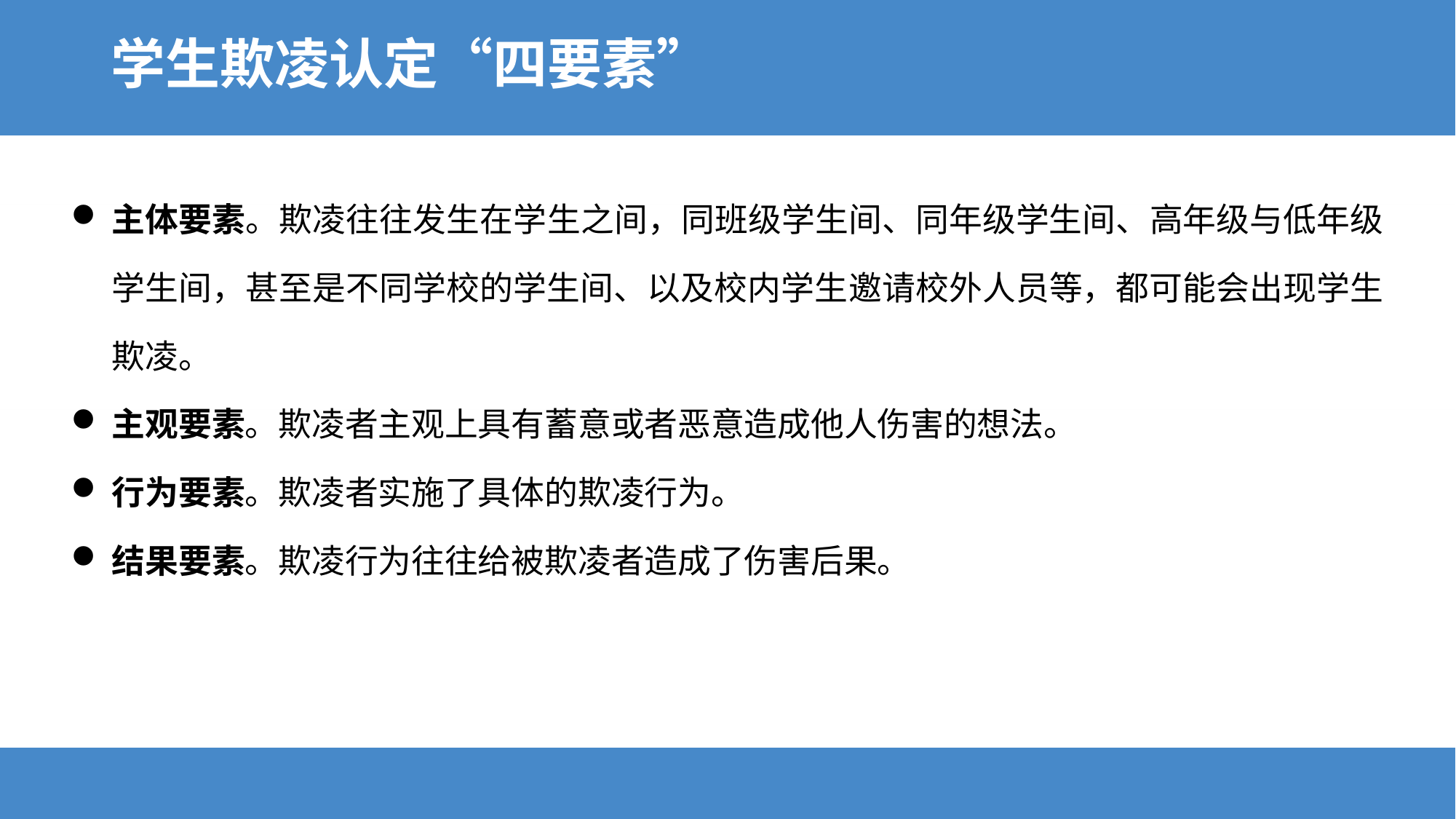

# 学生欺凌认定“四要素”
主体要素。欺凌往往发生在学生之间，同班级学生间、同年级学生间、高年级与低年级学生间，甚至是不同学校的学生间、以及校内学生邀请校外人员等，都可能会出现学生欺凌。
主观要素。欺凌者主观上具有蓄意或者恶意造成他人伤害的想法。
行为要素。欺凌者实施了具体的欺凌行为。
结果要素。欺凌行为往往给被欺凌者造成了伤害后果。